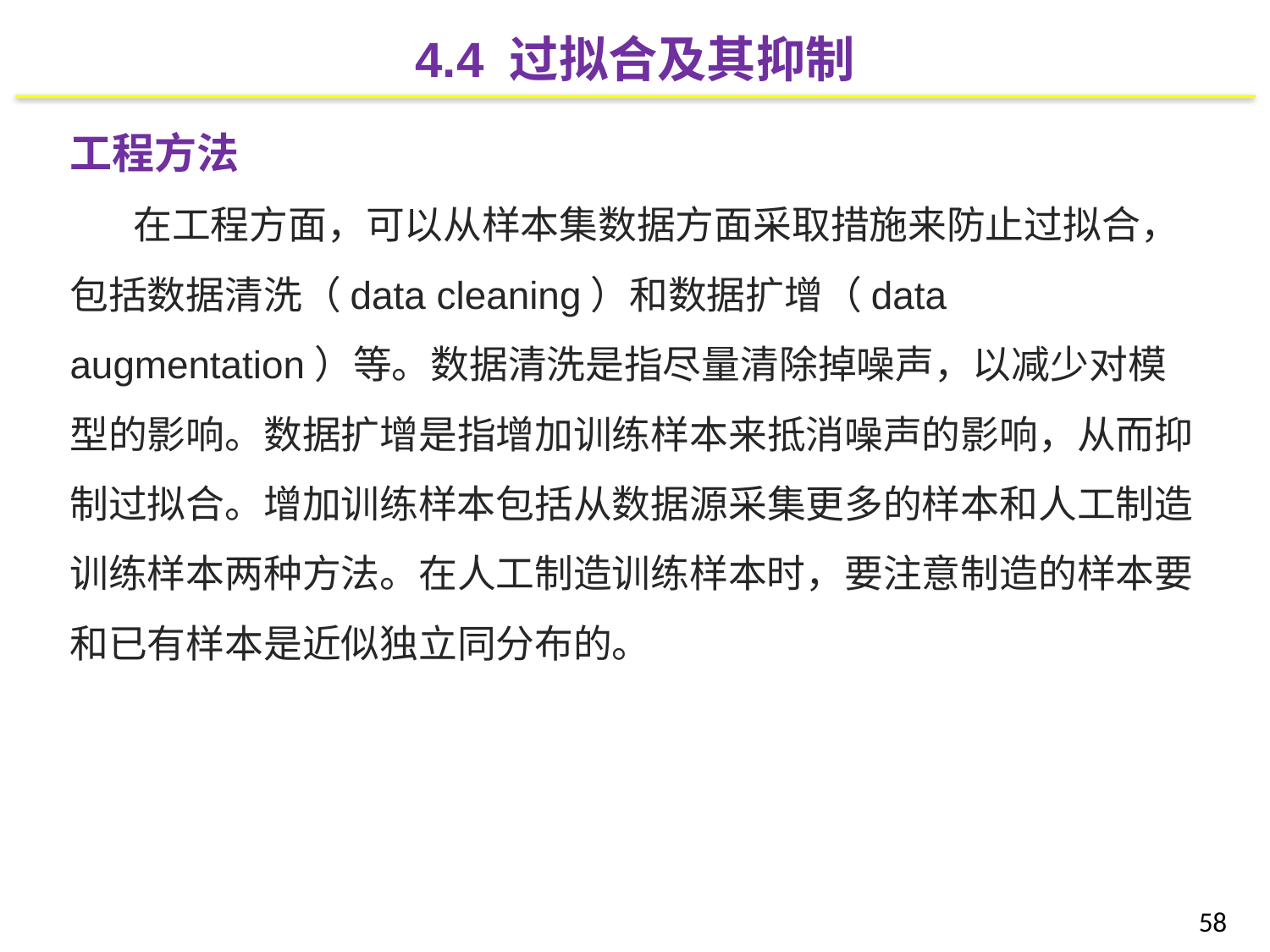

4.4 过拟合及其抑制
工程方法
在工程方面，可以从样本集数据方面采取措施来防止过拟合，包括数据清洗（data cleaning）和数据扩增（data augmentation）等。数据清洗是指尽量清除掉噪声，以减少对模型的影响。数据扩增是指增加训练样本来抵消噪声的影响，从而抑制过拟合。增加训练样本包括从数据源采集更多的样本和人工制造训练样本两种方法。在人工制造训练样本时，要注意制造的样本要和已有样本是近似独立同分布的。
58